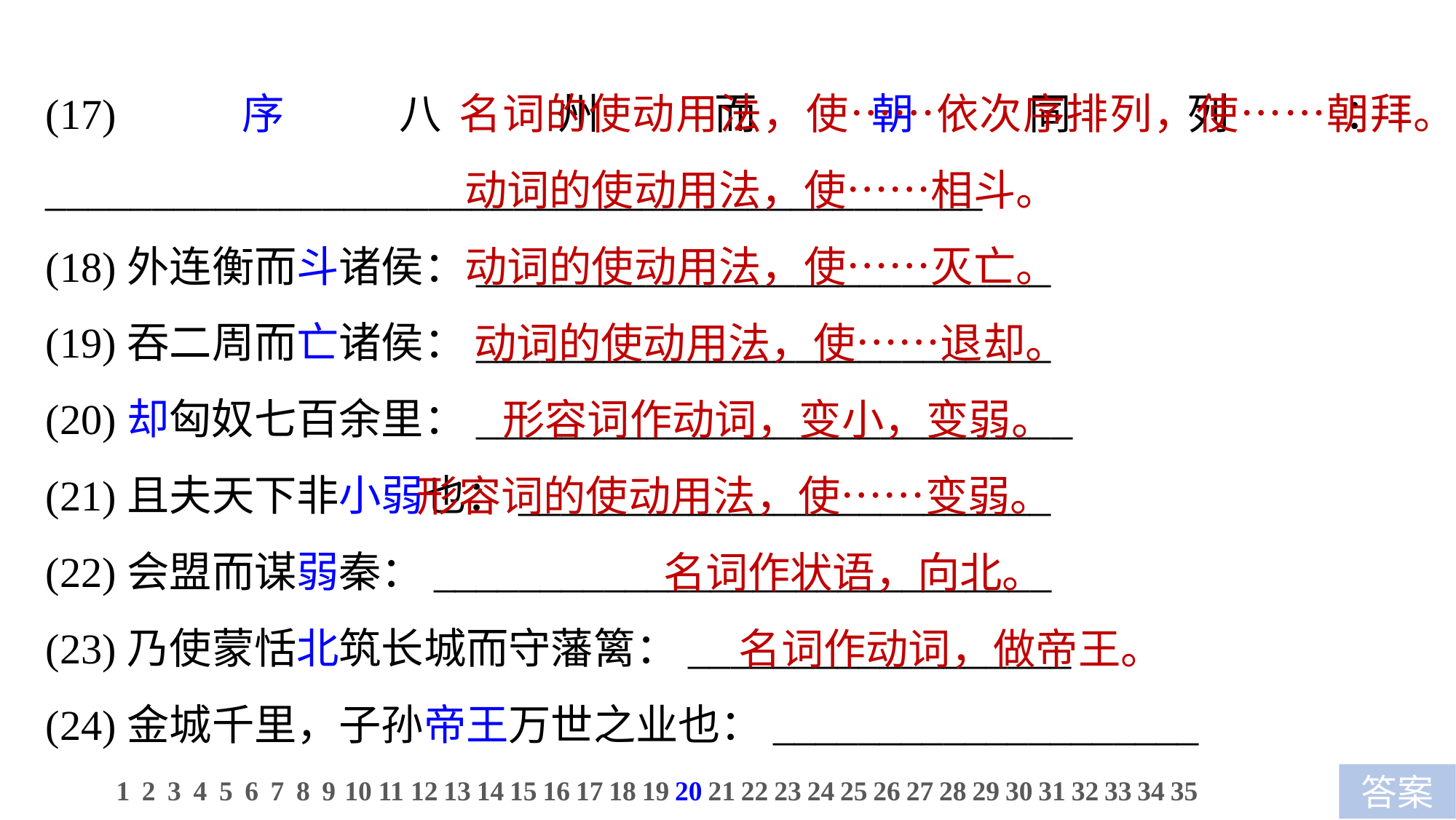

(17)序八州而朝同列：____________________________________________
(18)外连衡而斗诸侯：___________________________
(19)吞二周而亡诸侯：___________________________
(20)却匈奴七百余里：____________________________
(21)且夫天下非小弱也：_________________________
(22)会盟而谋弱秦：_____________________________
(23)乃使蒙恬北筑长城而守藩篱：__________________
(24)金城千里，子孙帝王万世之业也：____________________
   名词的使动用法，使……依次序排列，使……朝拜。
    动词的使动用法，使……相斗。
    动词的使动用法，使……灭亡。
     动词的使动用法，使……退却。
        形容词作动词，变小，变弱。
形容词的使动用法，使……变弱。
                         名词作状语，向北。
                                 名词作动词，做帝王。
1
2
3
4
5
6
7
8
9
10
11
12
13
14
15
16
17
18
19
20
21
22
23
24
25
26
27
28
29
30
31
32
33
34
35
答案